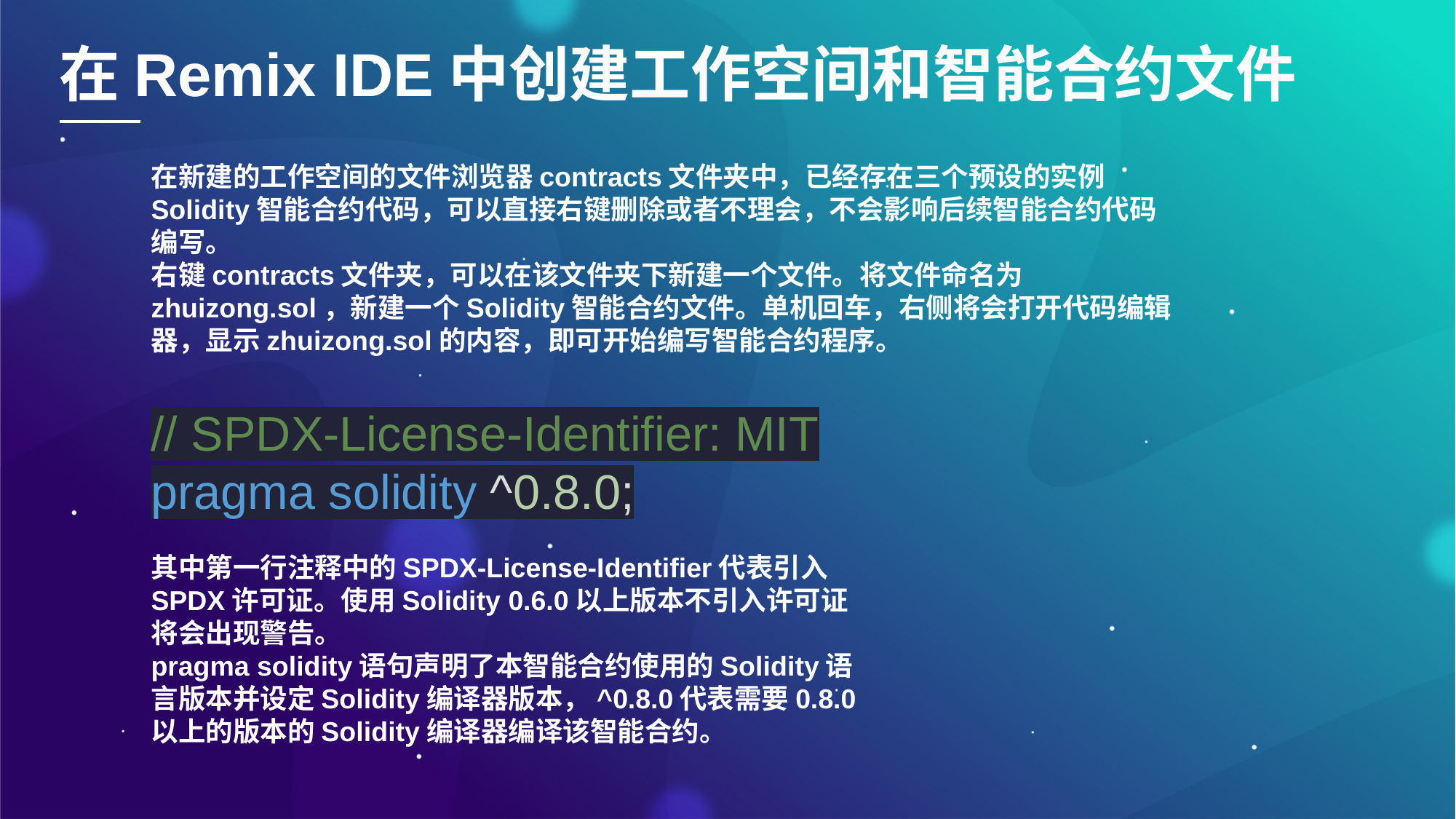

在Remix IDE中创建工作空间和智能合约文件
在新建的工作空间的文件浏览器contracts文件夹中，已经存在三个预设的实例Solidity智能合约代码，可以直接右键删除或者不理会，不会影响后续智能合约代码编写。
右键contracts文件夹，可以在该文件夹下新建一个文件。将文件命名为zhuizong.sol，新建一个Solidity智能合约文件。单机回车，右侧将会打开代码编辑器，显示zhuizong.sol的内容，即可开始编写智能合约程序。
// SPDX-License-Identifier: MIT
pragma solidity ^0.8.0;
其中第一行注释中的SPDX-License-Identifier代表引入SPDX许可证。使用Solidity 0.6.0以上版本不引入许可证将会出现警告。
pragma solidity语句声明了本智能合约使用的Solidity语言版本并设定Solidity编译器版本，^0.8.0代表需要0.8.0以上的版本的Solidity编译器编译该智能合约。